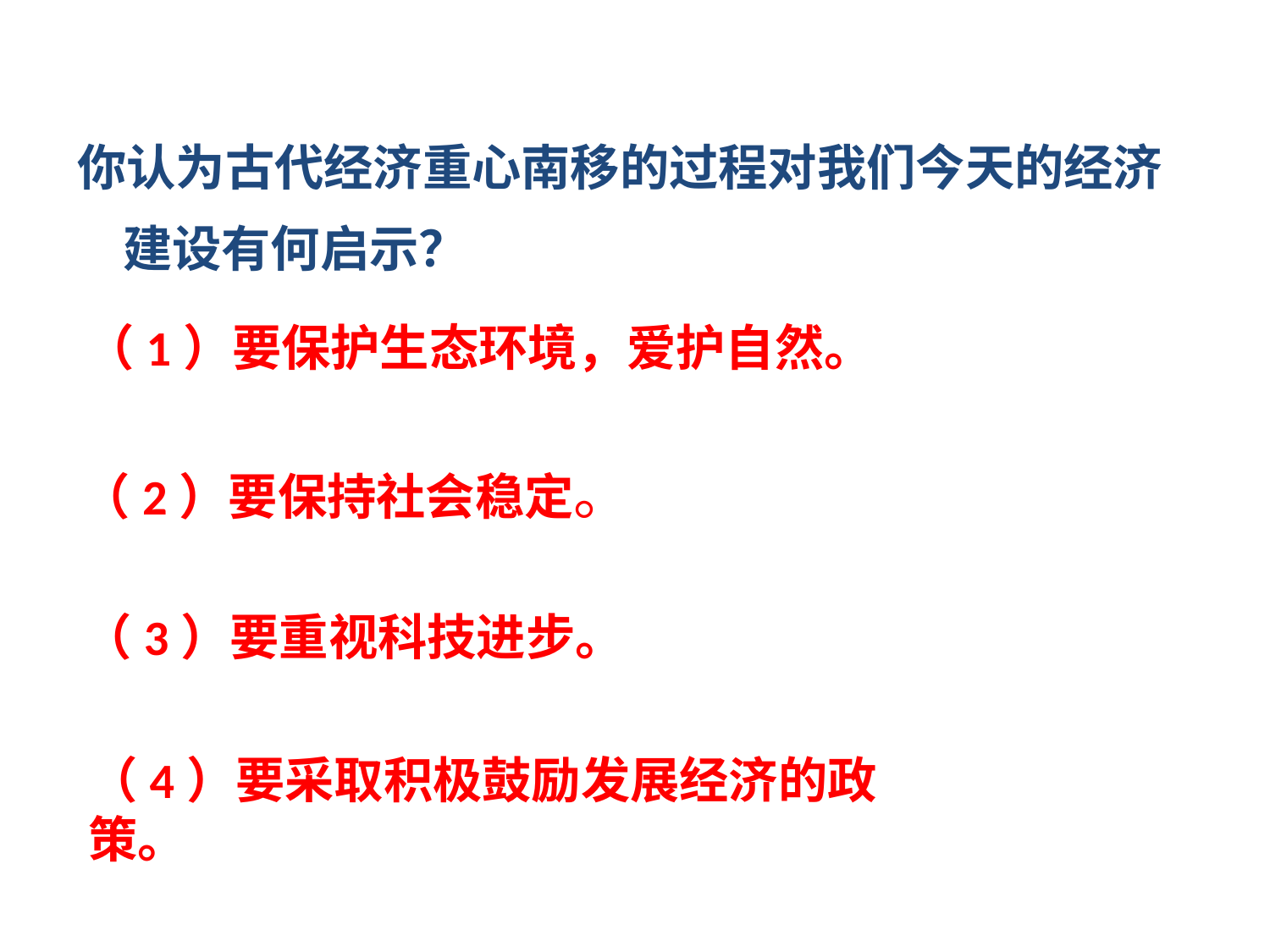

你认为古代经济重心南移的过程对我们今天的经济
   建设有何启示？
（1）要保护生态环境，爱护自然。

（2）要保持社会稳定。
（3）要重视科技进步。
（4）要采取积极鼓励发展经济的政策。